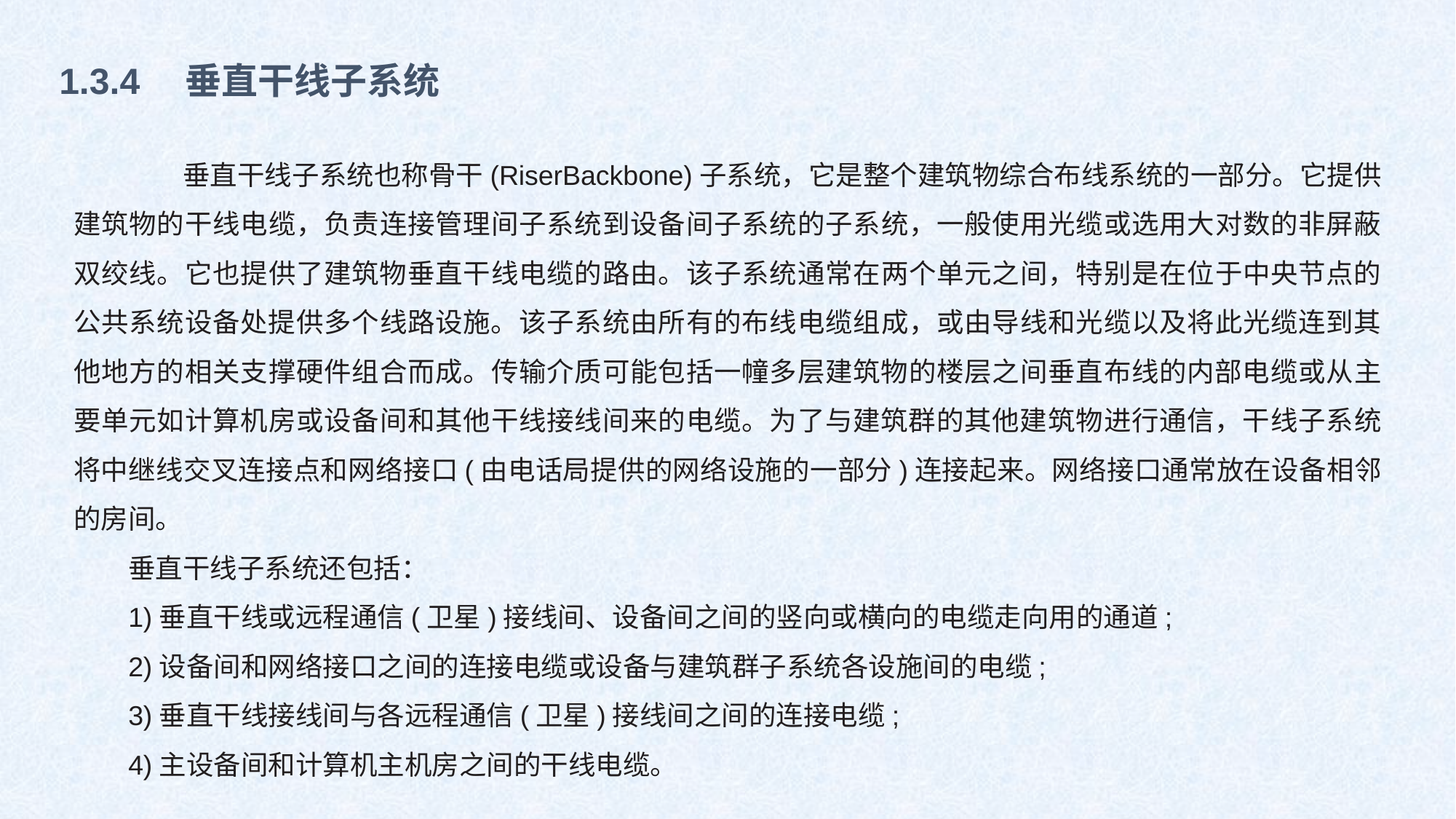

1.3.4　垂直干线子系统
　　垂直干线子系统也称骨干(RiserBackbone)子系统，它是整个建筑物综合布线系统的一部分。它提供建筑物的干线电缆，负责连接管理间子系统到设备间子系统的子系统，一般使用光缆或选用大对数的非屏蔽双绞线。它也提供了建筑物垂直干线电缆的路由。该子系统通常在两个单元之间，特别是在位于中央节点的公共系统设备处提供多个线路设施。该子系统由所有的布线电缆组成，或由导线和光缆以及将此光缆连到其他地方的相关支撑硬件组合而成。传输介质可能包括一幢多层建筑物的楼层之间垂直布线的内部电缆或从主要单元如计算机房或设备间和其他干线接线间来的电缆。为了与建筑群的其他建筑物进行通信，干线子系统将中继线交叉连接点和网络接口(由电话局提供的网络设施的一部分)连接起来。网络接口通常放在设备相邻的房间。
垂直干线子系统还包括：
1)垂直干线或远程通信(卫星)接线间、设备间之间的竖向或横向的电缆走向用的通道;
2)设备间和网络接口之间的连接电缆或设备与建筑群子系统各设施间的电缆;
3)垂直干线接线间与各远程通信(卫星)接线间之间的连接电缆;
4)主设备间和计算机主机房之间的干线电缆。